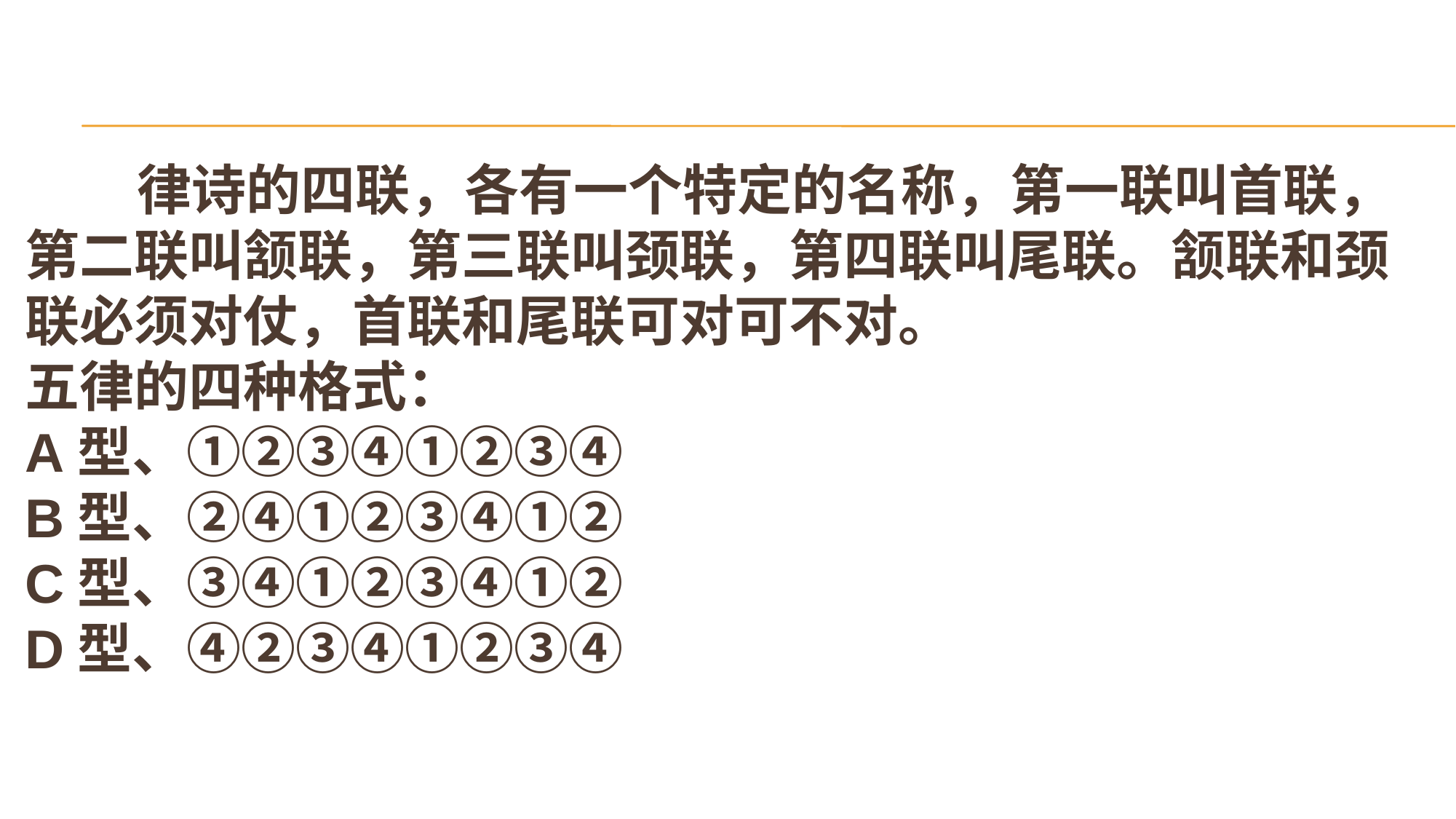

# 律诗的四联，各有一个特定的名称，第一联叫首联，第二联叫颔联，第三联叫颈联，第四联叫尾联。颔联和颈联必须对仗，首联和尾联可对可不对。 五律的四种格式： A型、①②③④①②③④ B型、②④①②③④①② C型、③④①②③④①② D型、④②③④①②③④